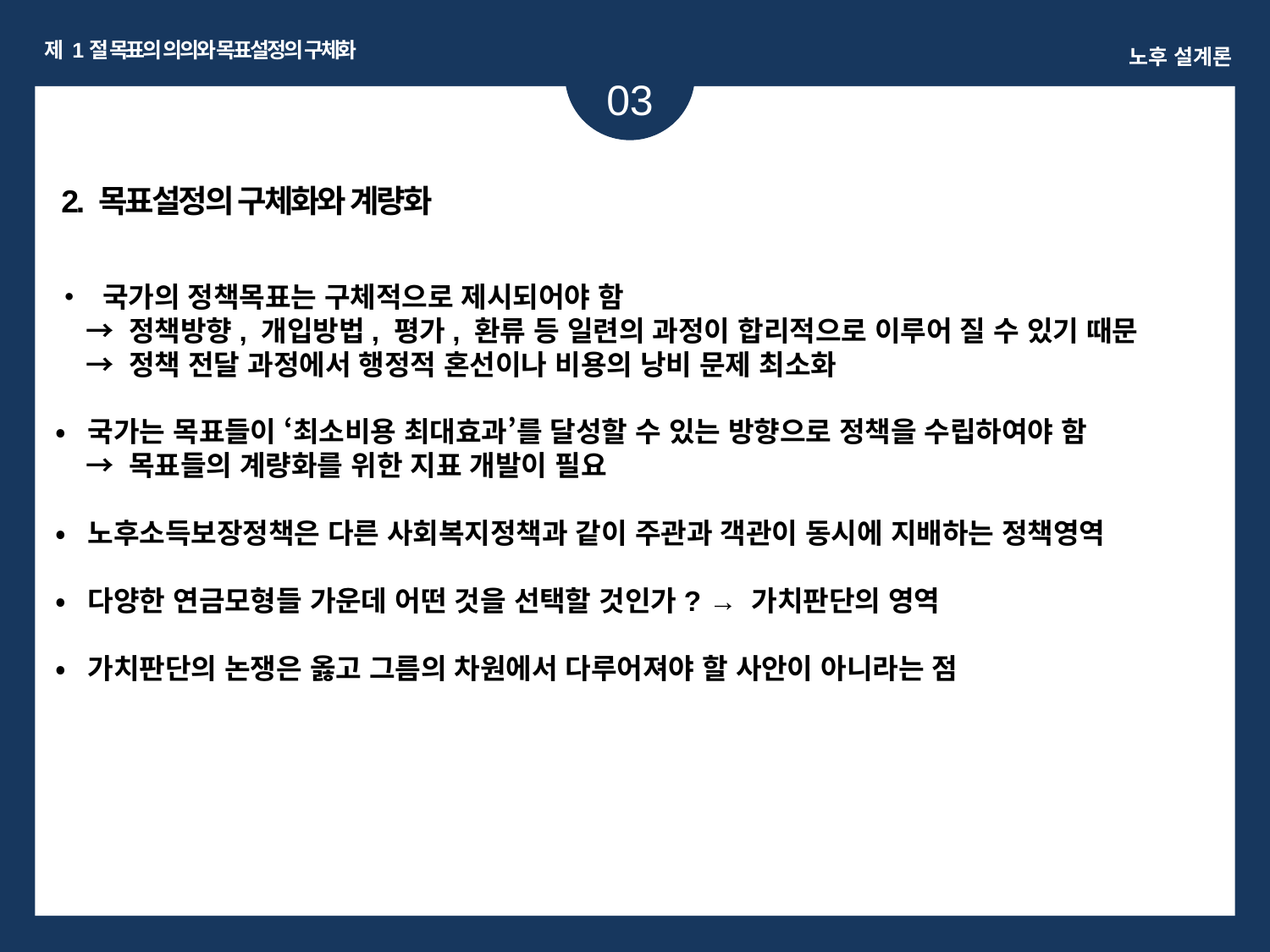

제 1절 목표의 의의와 목표설정의 구체화
노후 설계론
03
ㅏㅏ
2. 목표설정의 구체화와 계량화
•  국가의 정책목표는 구체적으로 제시되어야 함
    → 정책방향, 개입방법, 평가, 환류 등 일련의 과정이 합리적으로 이루어 질 수 있기 때문
    → 정책 전달 과정에서 행정적 혼선이나 비용의 낭비 문제 최소화
•  국가는 목표들이 ‘최소비용 최대효과’를 달성할 수 있는 방향으로 정책을 수립하여야 함
    → 목표들의 계량화를 위한 지표 개발이 필요
•  노후소득보장정책은 다른 사회복지정책과 같이 주관과 객관이 동시에 지배하는 정책영역
•  다양한 연금모형들 가운데 어떤 것을 선택할 것인가? → 가치판단의 영역
•  가치판단의 논쟁은 옳고 그름의 차원에서 다루어져야 할 사안이 아니라는 점